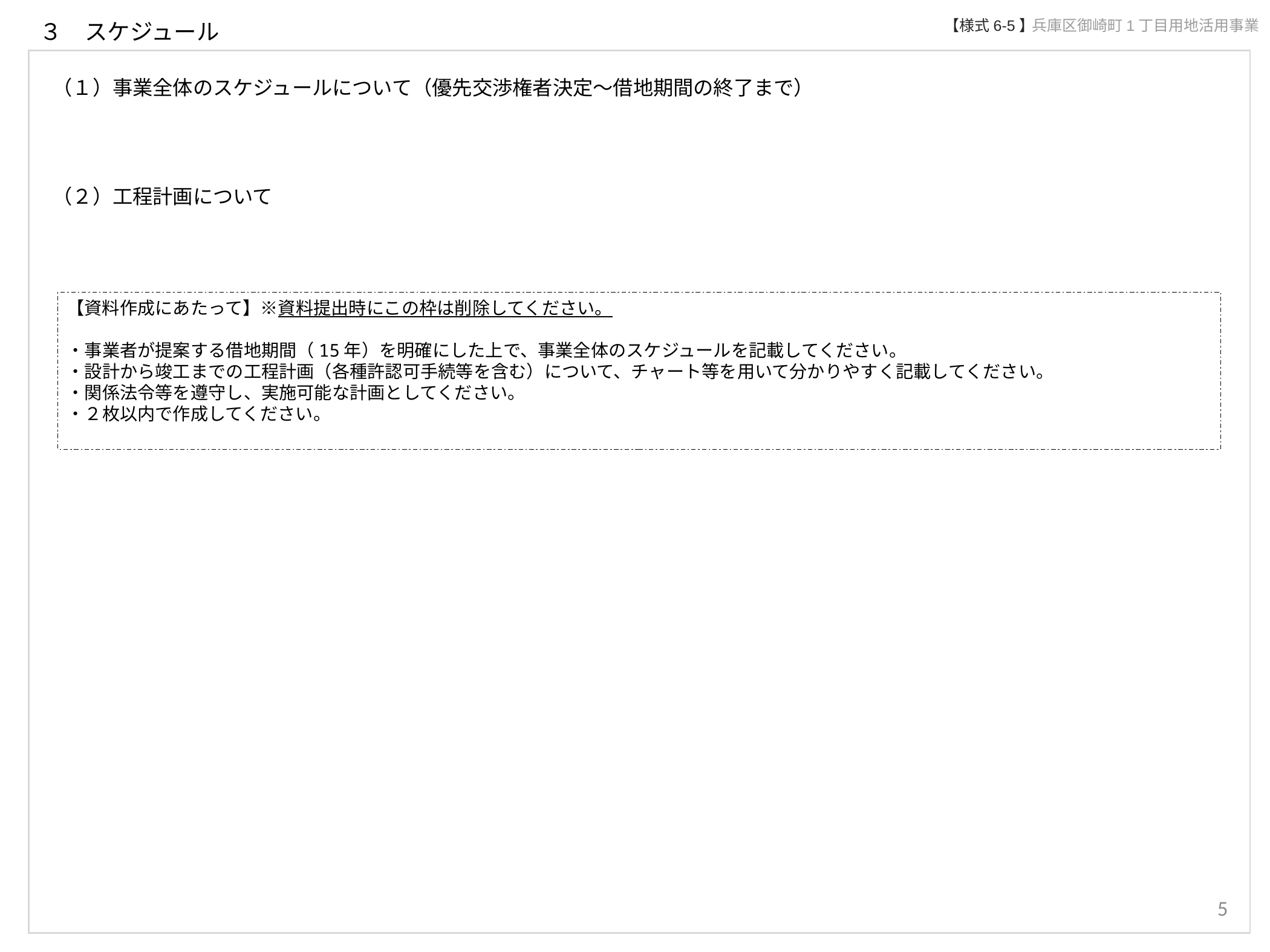

【様式6-5】
兵庫区御崎町1丁目用地活用事業
３　スケジュール

（１）事業全体のスケジュールについて（優先交渉権者決定～借地期間の終了まで）

（２）工程計画について
【資料作成にあたって】※資料提出時にこの枠は削除してください。

・事業者が提案する借地期間（15年）を明確にした上で、事業全体のスケジュールを記載してください。
・設計から竣工までの工程計画（各種許認可手続等を含む）について、チャート等を用いて分かりやすく記載してください。
・関係法令等を遵守し、実施可能な計画としてください。
・２枚以内で作成してください。

5